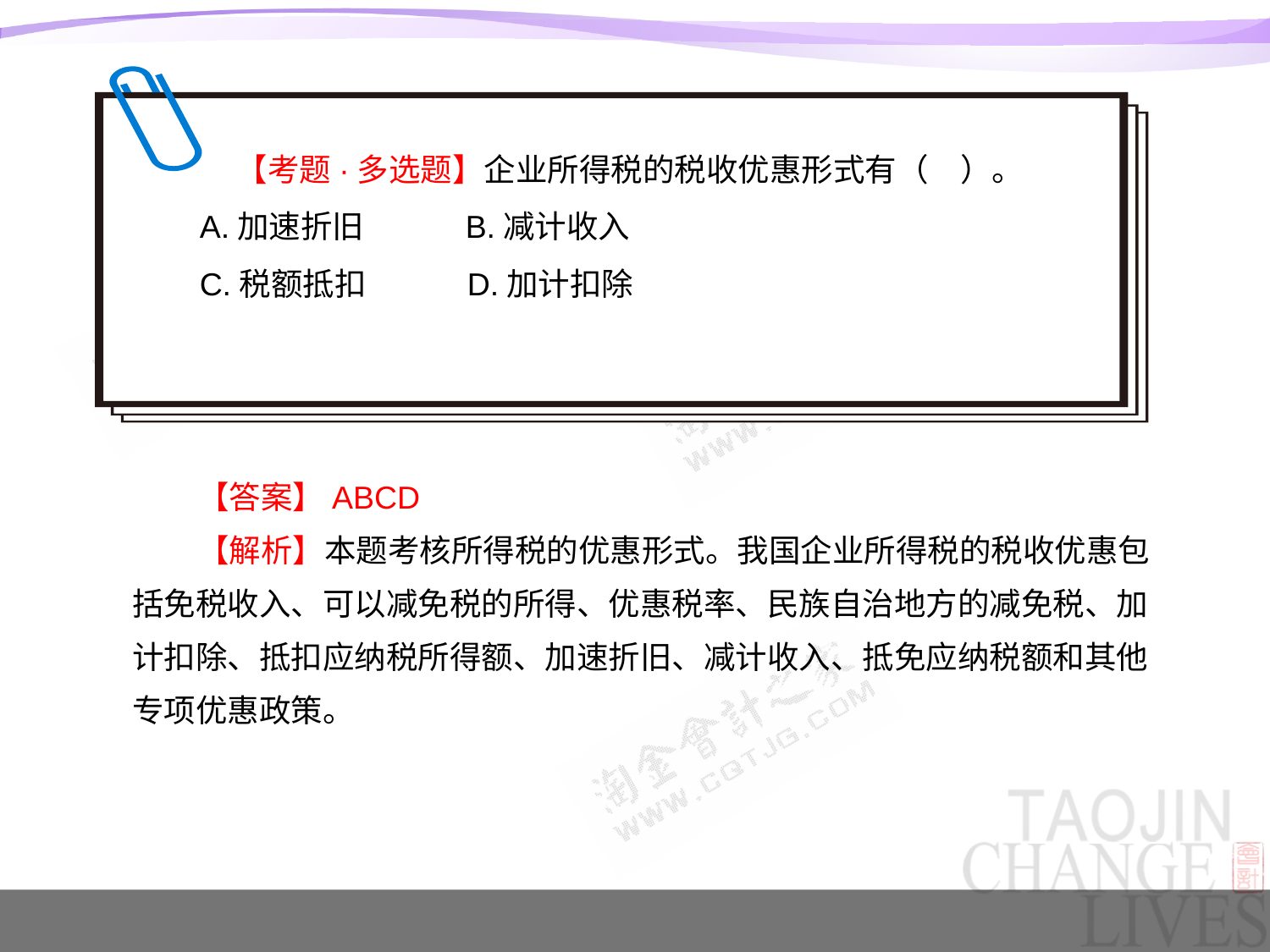

【考题·多选题】企业所得税的税收优惠形式有（　）。
A.加速折旧             B.减计收入
C.税额抵扣             D.加计扣除

【答案】ABCD
【解析】本题考核所得税的优惠形式。我国企业所得税的税收优惠包括免税收入、可以减免税的所得、优惠税率、民族自治地方的减免税、加计扣除、抵扣应纳税所得额、加速折旧、减计收入、抵免应纳税额和其他专项优惠政策。